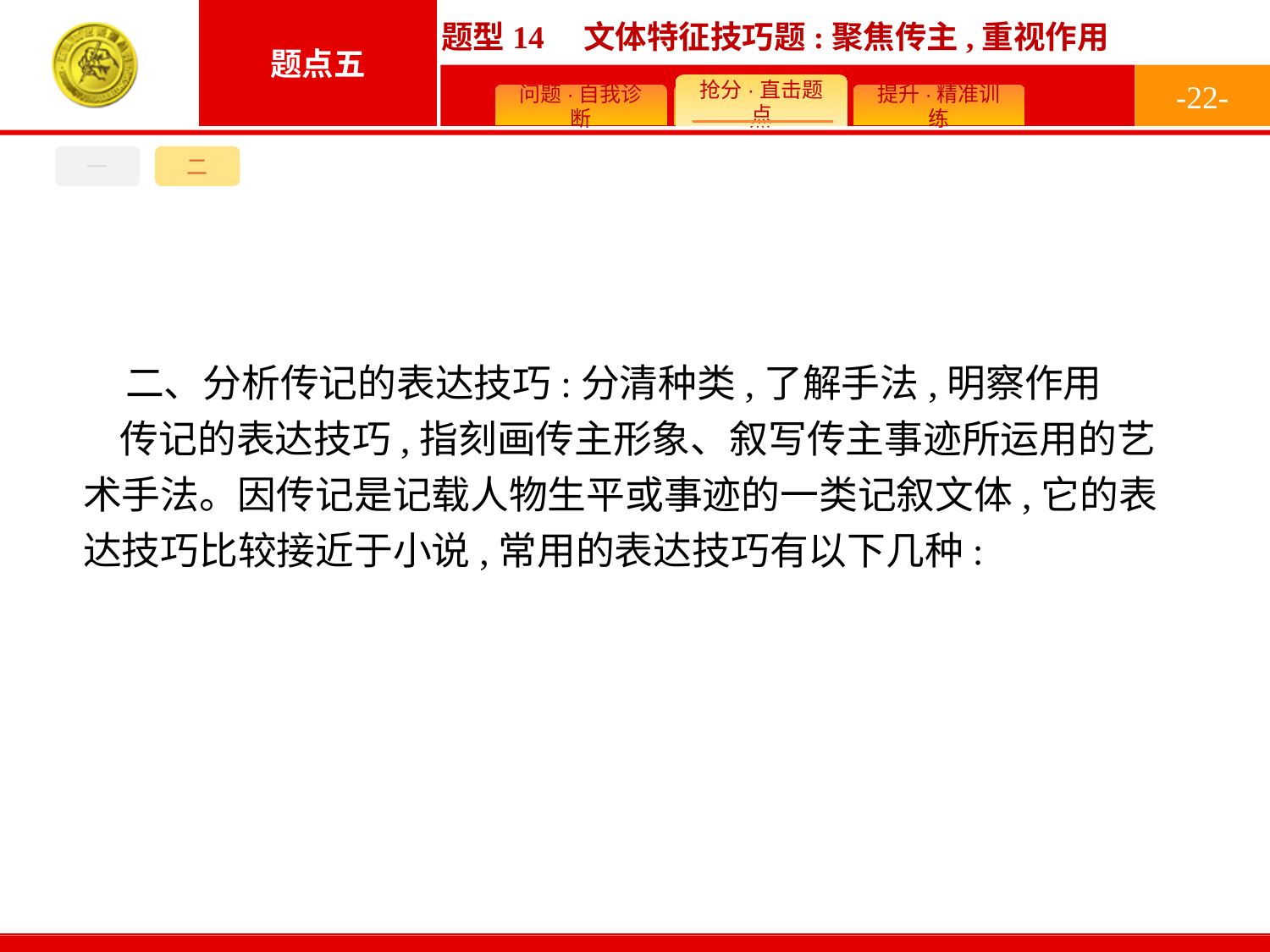

-22-
一
二
二、分析传记的表达技巧:分清种类,了解手法,明察作用
传记的表达技巧,指刻画传主形象、叙写传主事迹所运用的艺术手法。因传记是记载人物生平或事迹的一类记叙文体,它的表达技巧比较接近于小说,常用的表达技巧有以下几种: